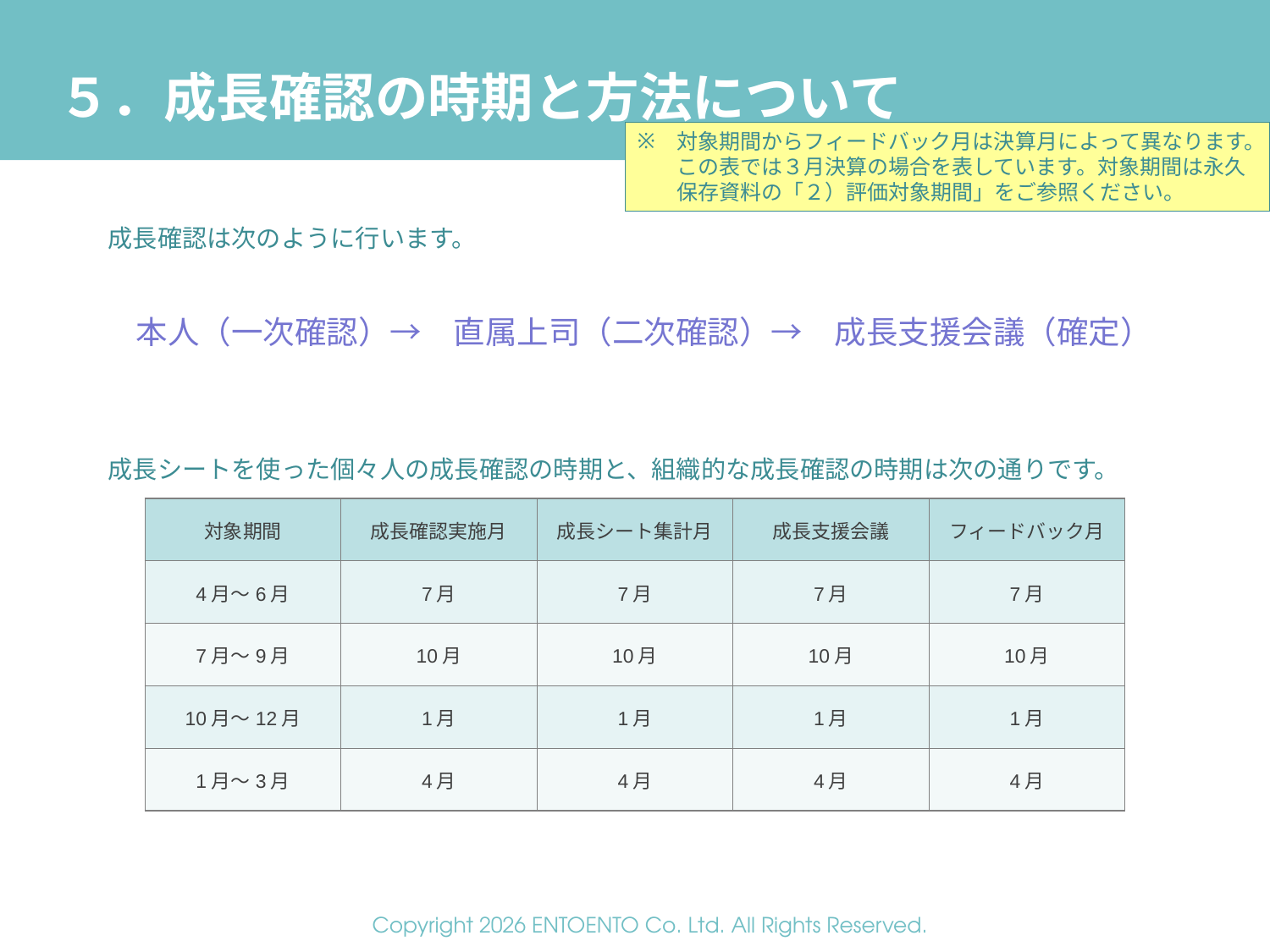

# ５．成長確認の時期と方法について
対象期間からフィードバック月は決算月によって異なります。この表では３月決算の場合を表しています。対象期間は永久保存資料の「２）評価対象期間」をご参照ください。

成長確認は次のように行います。

　本人（一次確認）→　直属上司（二次確認）→　成長支援会議（確定）

成長シートを使った個々人の成長確認の時期と、組織的な成長確認の時期は次の通りです。

| 対象期間 | 成長確認実施月 | 成長シート集計月 | 成長支援会議 | フィードバック月 |
| --- | --- | --- | --- | --- |
| 4月～6月 | 7月 | 7月 | 7月 | 7月 |
| 7月～9月 | 10月 | 10月 | 10月 | 10月 |
| 10月～12月 | 1月 | 1月 | 1月 | 1月 |
| 1月～3月 | 4月 | 4月 | 4月 | 4月 |
Copyright 2026 ENTOENTO Co. Ltd. All Rights Reserved.